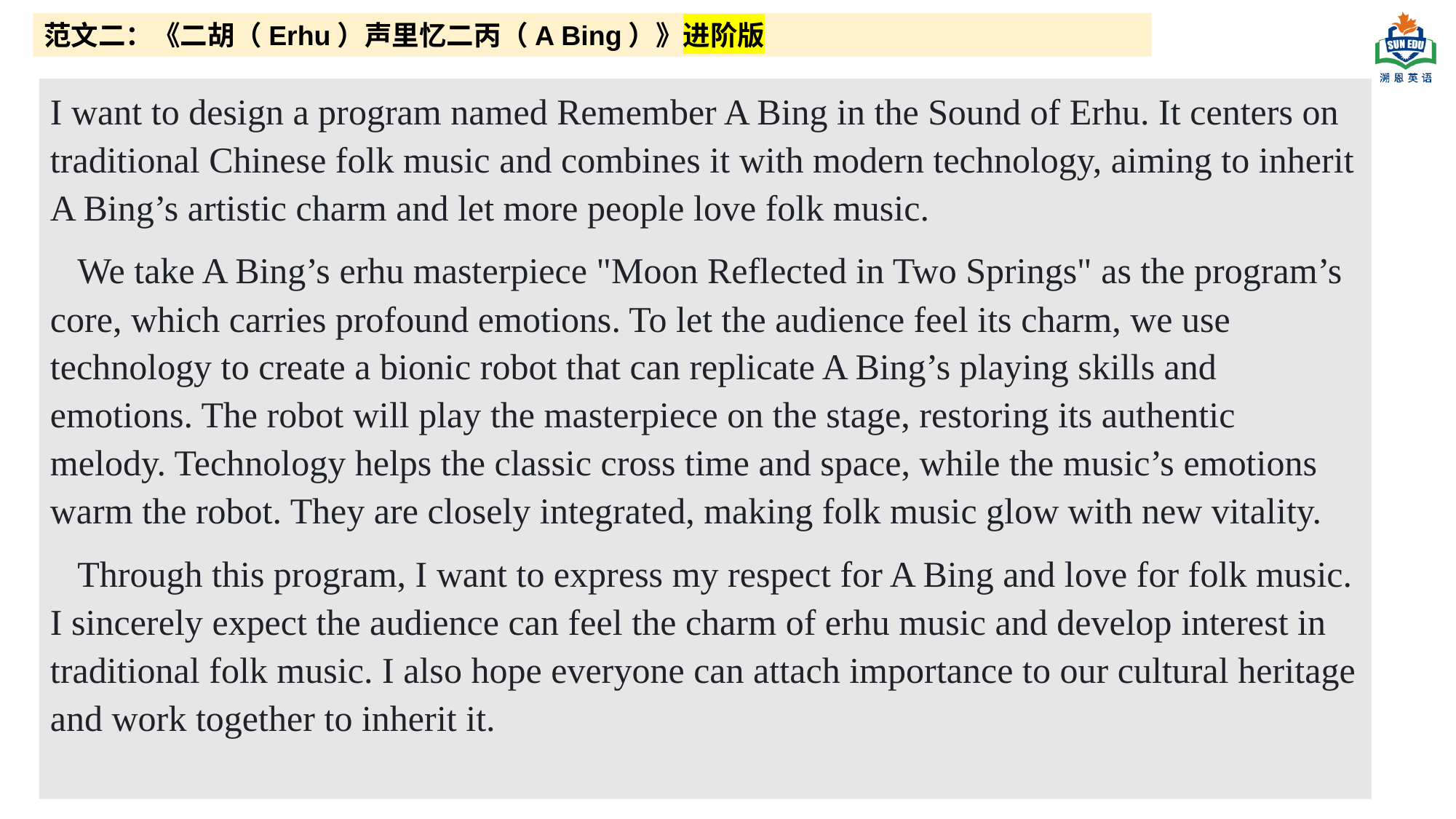

范文二：《二胡（Erhu）声里忆二丙（A Bing）》进阶版
I want to design a program named Remember A Bing in the Sound of Erhu. It centers on traditional Chinese folk music and combines it with modern technology, aiming to inherit A Bing’s artistic charm and let more people love folk music.
   We take A Bing’s erhu masterpiece "Moon Reflected in Two Springs" as the program’s core, which carries profound emotions. To let the audience feel its charm, we use technology to create a bionic robot that can replicate A Bing’s playing skills and emotions. The robot will play the masterpiece on the stage, restoring its authentic melody. Technology helps the classic cross time and space, while the music’s emotions warm the robot. They are closely integrated, making folk music glow with new vitality.
   Through this program, I want to express my respect for A Bing and love for folk music. I sincerely expect the audience can feel the charm of erhu music and develop interest in traditional folk music. I also hope everyone can attach importance to our cultural heritage and work together to inherit it.